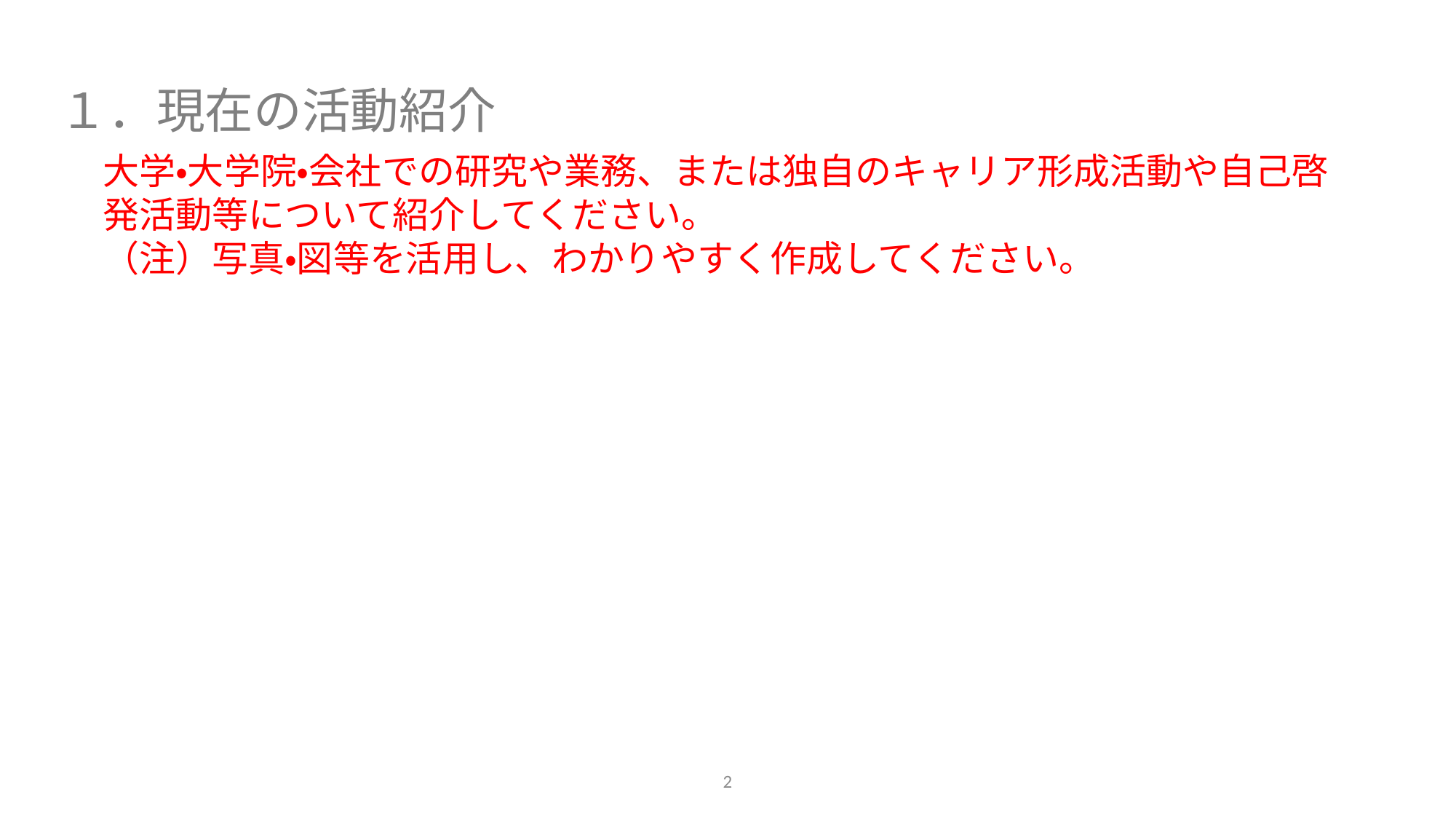

１．現在の活動紹介
# 大学・大学院・会社での研究や業務、または独自のキャリア形成活動や自己啓発活動等について紹介してください。 （注）写真・図等を活用し、わかりやすく作成してください。
2